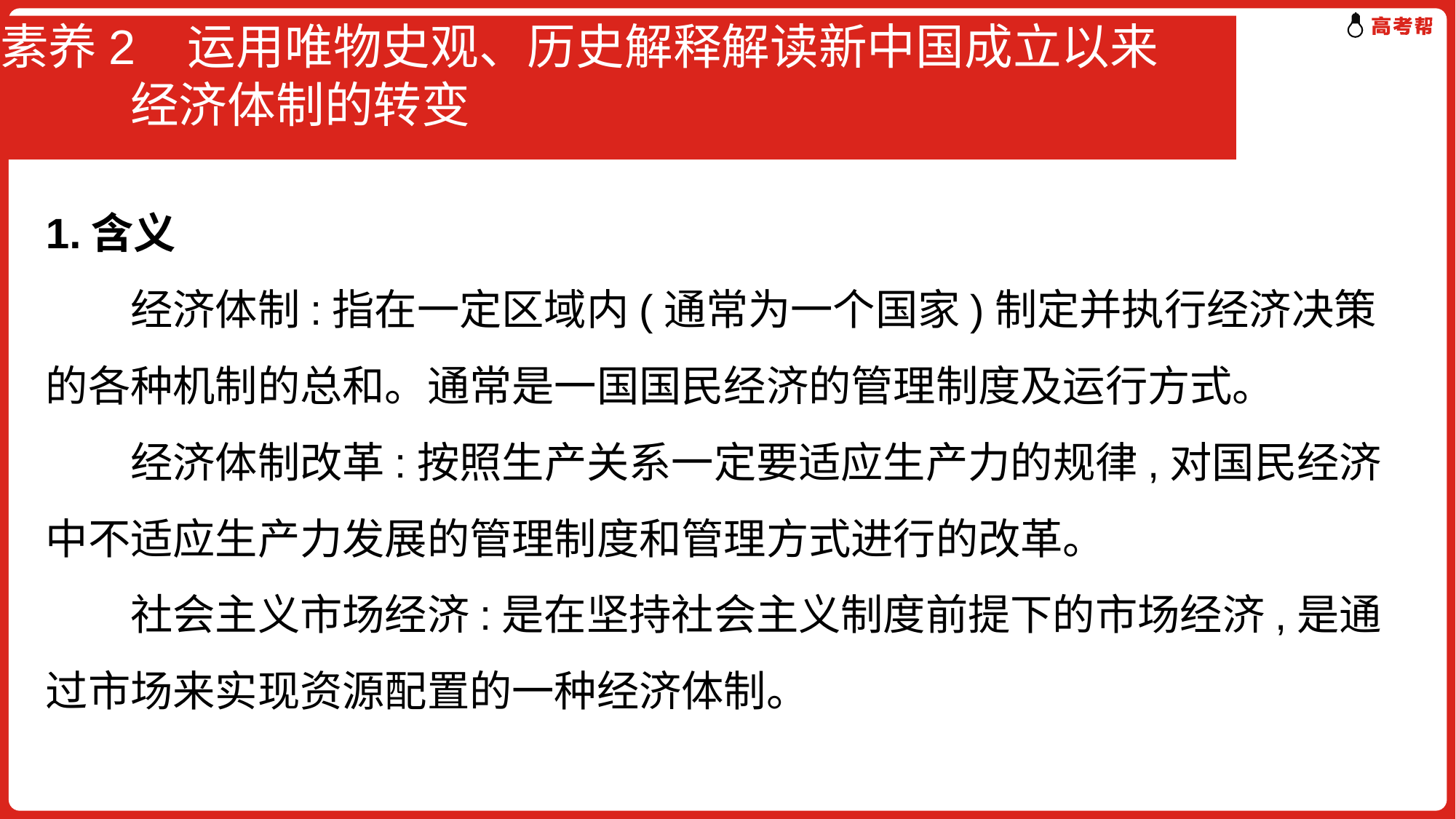

# 素养2   运用唯物史观、历史解释解读新中国成立以来 经济体制的转变
1.含义
　　经济体制:指在一定区域内(通常为一个国家)制定并执行经济决策的各种机制的总和。通常是一国国民经济的管理制度及运行方式。
　　经济体制改革:按照生产关系一定要适应生产力的规律,对国民经济中不适应生产力发展的管理制度和管理方式进行的改革。
　　社会主义市场经济:是在坚持社会主义制度前提下的市场经济,是通过市场来实现资源配置的一种经济体制。